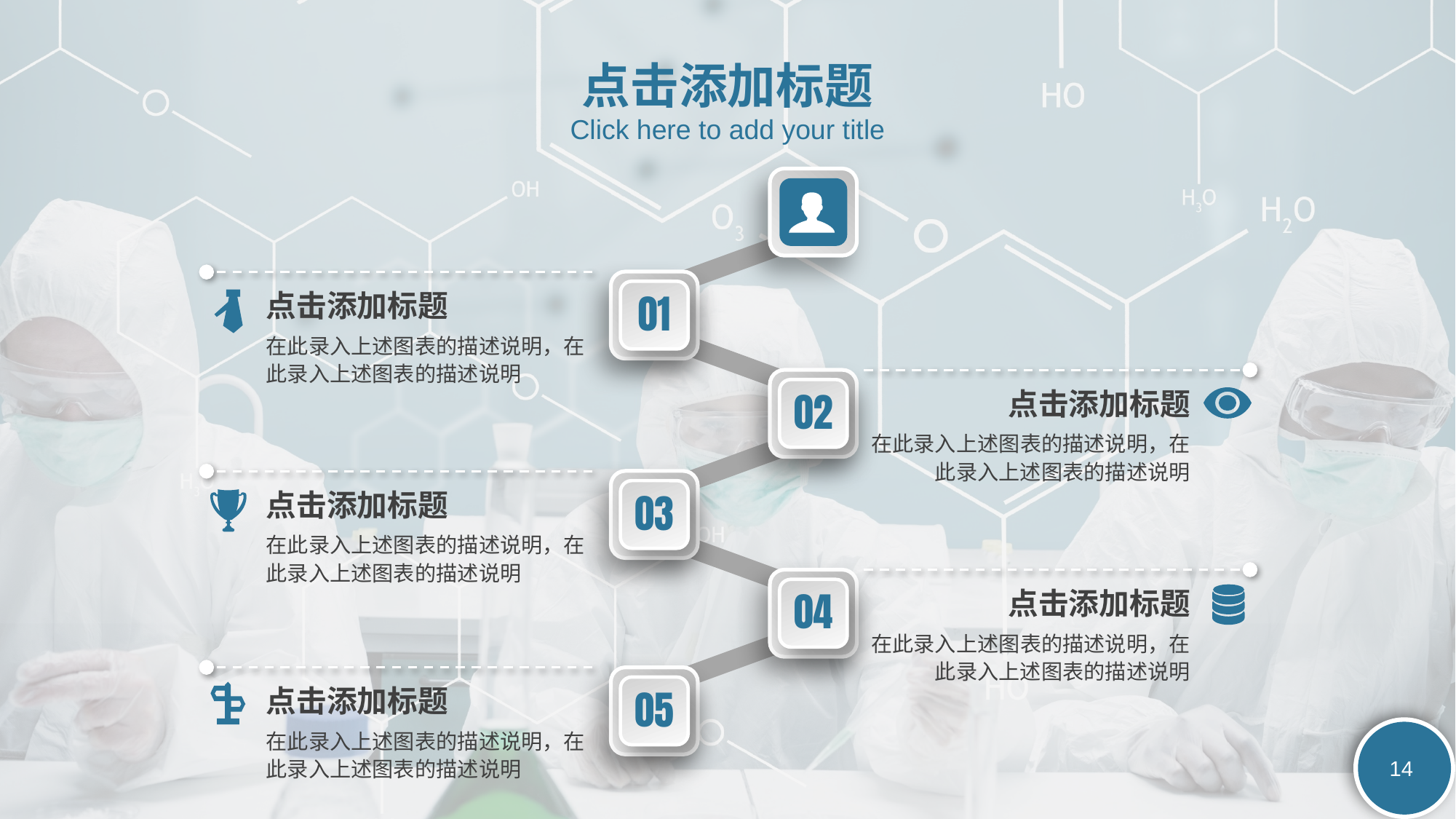

点击添加标题
Click here to add your title

01
点击添加标题

在此录入上述图表的描述说明，在此录入上述图表的描述说明

02
点击添加标题

在此录入上述图表的描述说明，在此录入上述图表的描述说明

03
点击添加标题

在此录入上述图表的描述说明，在此录入上述图表的描述说明

04
点击添加标题

在此录入上述图表的描述说明，在此录入上述图表的描述说明

05
点击添加标题

在此录入上述图表的描述说明，在此录入上述图表的描述说明